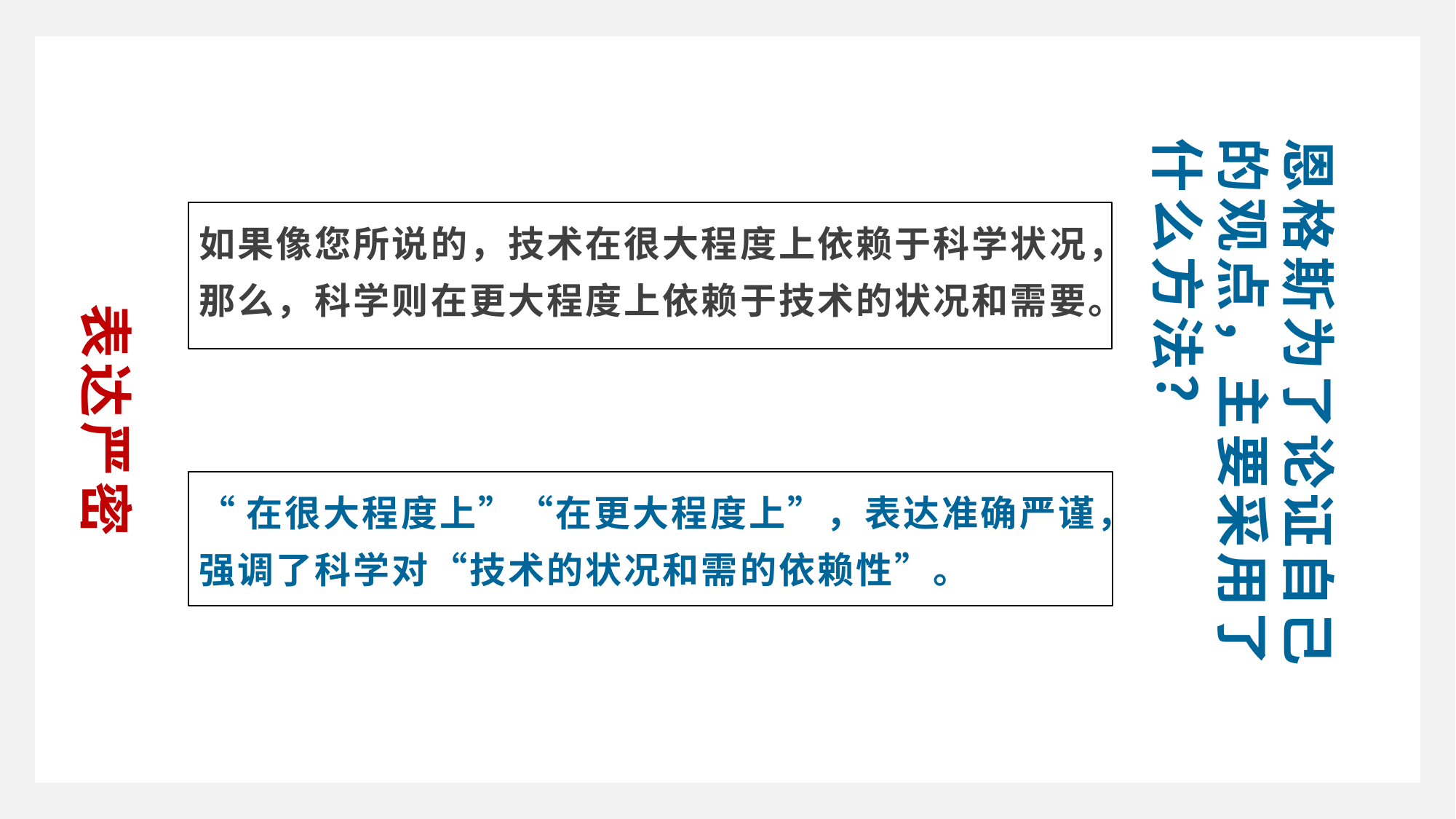

恩格斯为了论证自己的观点，主要采用了什么方法？
如果像您所说的，技术在很大程度上依赖于科学状况，那么，科学则在更大程度上依赖于技术的状况和需要。
表达严密
“在很大程度上”“在更大程度上”，表达准确严谨，强调了科学对“技术的状况和需的依赖性”。